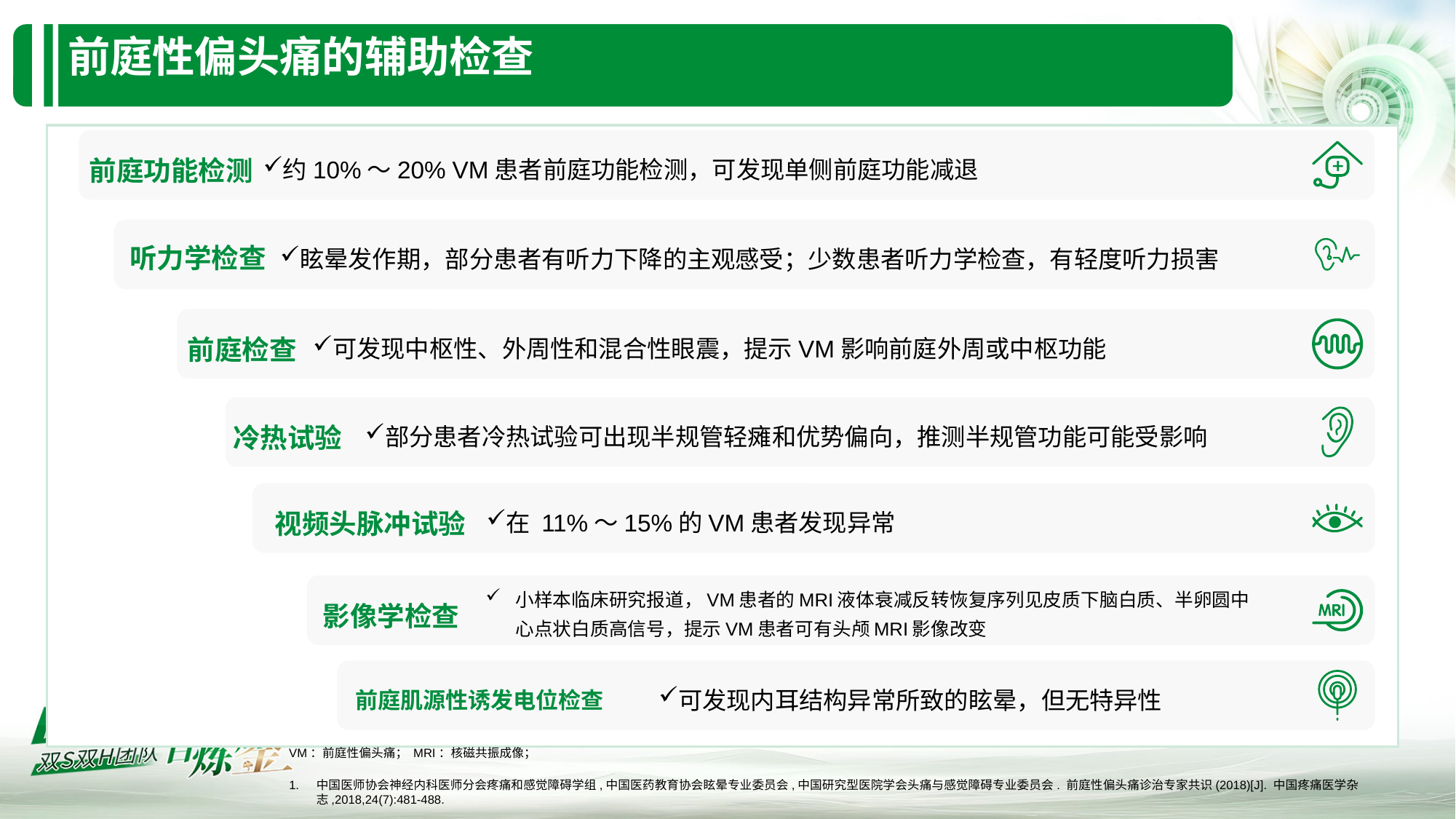

# 前庭性偏头痛的辅助检查

前庭功能检测

约10%～20% VM患者前庭功能检测，可发现单侧前庭功能减退

听力学检查
眩晕发作期，部分患者有听力下降的主观感受；少数患者听力学检查，有轻度听力损害

前庭检查

可发现中枢性、外周性和混合性眼震，提示VM影响前庭外周或中枢功能

冷热试验

部分患者冷热试验可出现半规管轻瘫和优势偏向，推测半规管功能可能受影响

视频头脉冲试验
在 11%～15%的VM患者发现异常

影像学检查
小样本临床研究报道，VM患者的MRI液体衰减反转恢复序列见皮质下脑白质、半卵圆中心点状白质高信号，提示VM患者可有头颅MRI影像改变

前庭肌源性诱发电位检查
可发现内耳结构异常所致的眩晕，但无特异性

VM：前庭性偏头痛； MRI：核磁共振成像；
中国医师协会神经内科医师分会疼痛和感觉障碍学组,中国医药教育协会眩晕专业委员会,中国研究型医院学会头痛与感觉障碍专业委员会. 前庭性偏头痛诊治专家共识(2018)[J]. 中国疼痛医学杂志,2018,24(7):481-488.